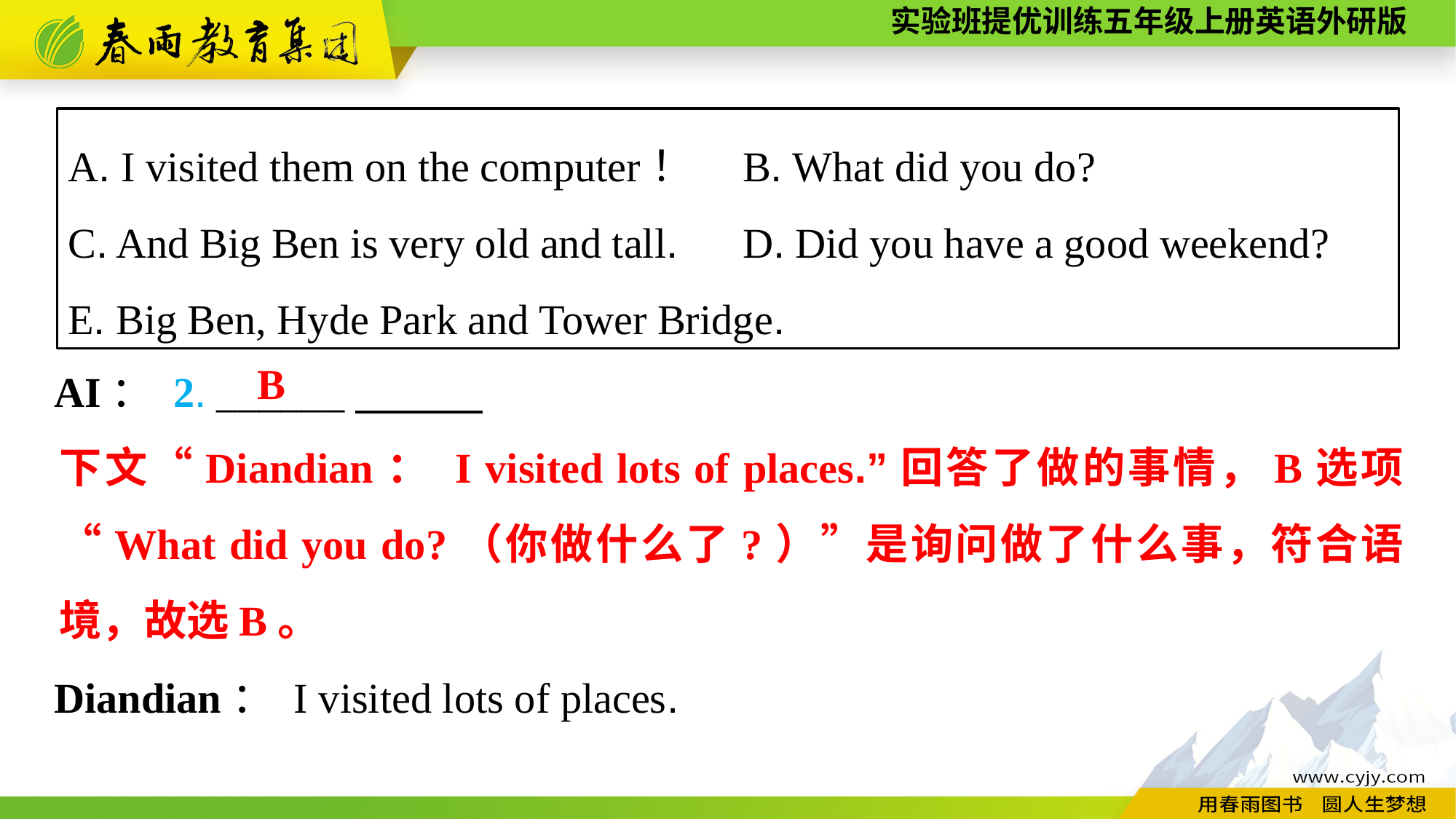

A. I visited them on the computer！	B. What did you do?
C. And Big Ben is very old and tall. 	D. Did you have a good weekend?
E. Big Ben, Hyde Park and Tower Bridge.
AI： 2. ______

Diandian： I visited lots of places.
B
下文“Diandian： I visited lots of places.”回答了做的事情，B选项“What did you do?（你做什么了?）”是询问做了什么事，符合语境，故选B。